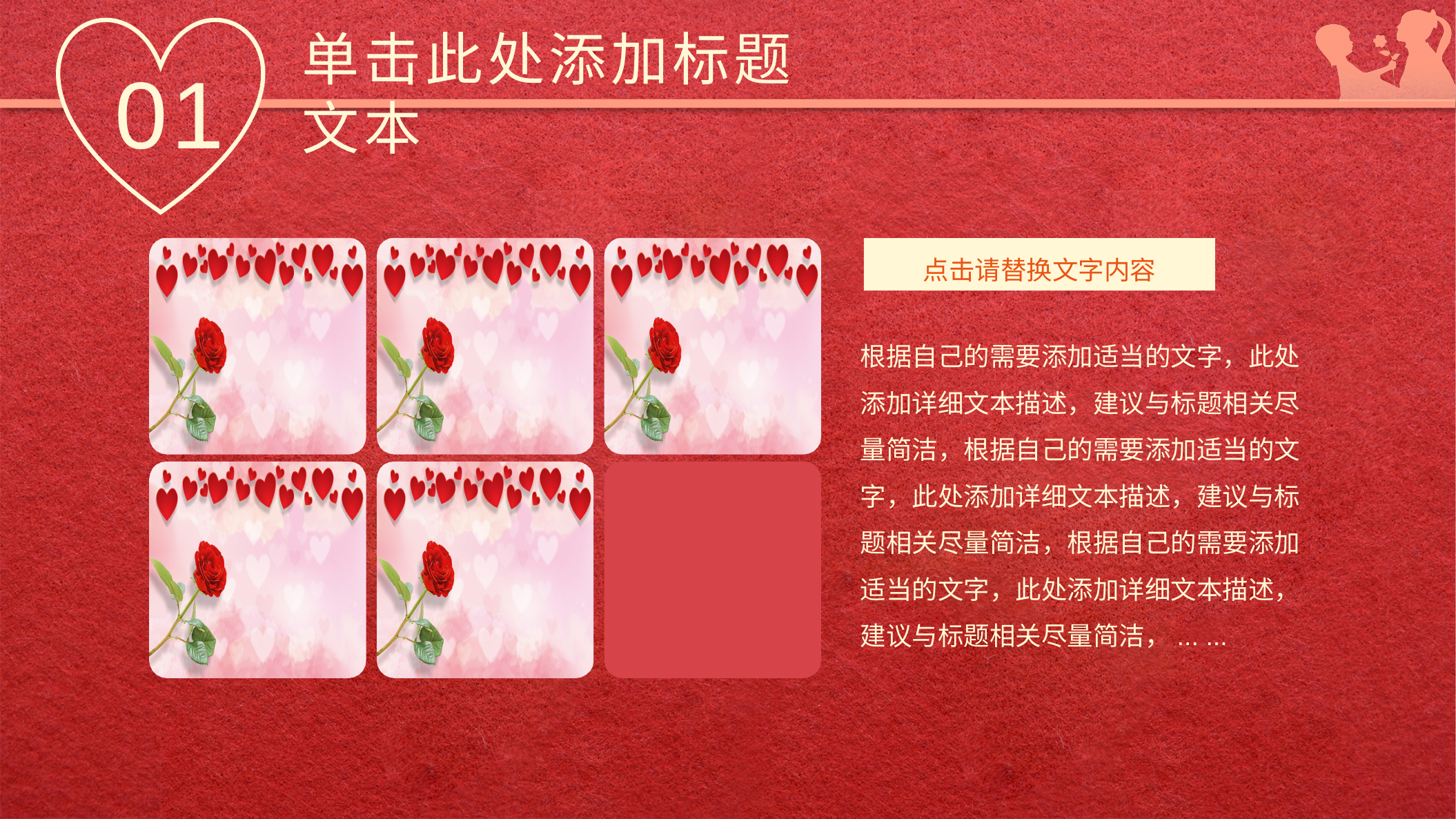

单击此处添加标题文本
01
点击请替换文字内容

根据自己的需要添加适当的文字，此处添加详细文本描述，建议与标题相关尽量简洁，根据自己的需要添加适当的文字，此处添加详细文本描述，建议与标题相关尽量简洁，根据自己的需要添加适当的文字，此处添加详细文本描述，建议与标题相关尽量简洁，... ...